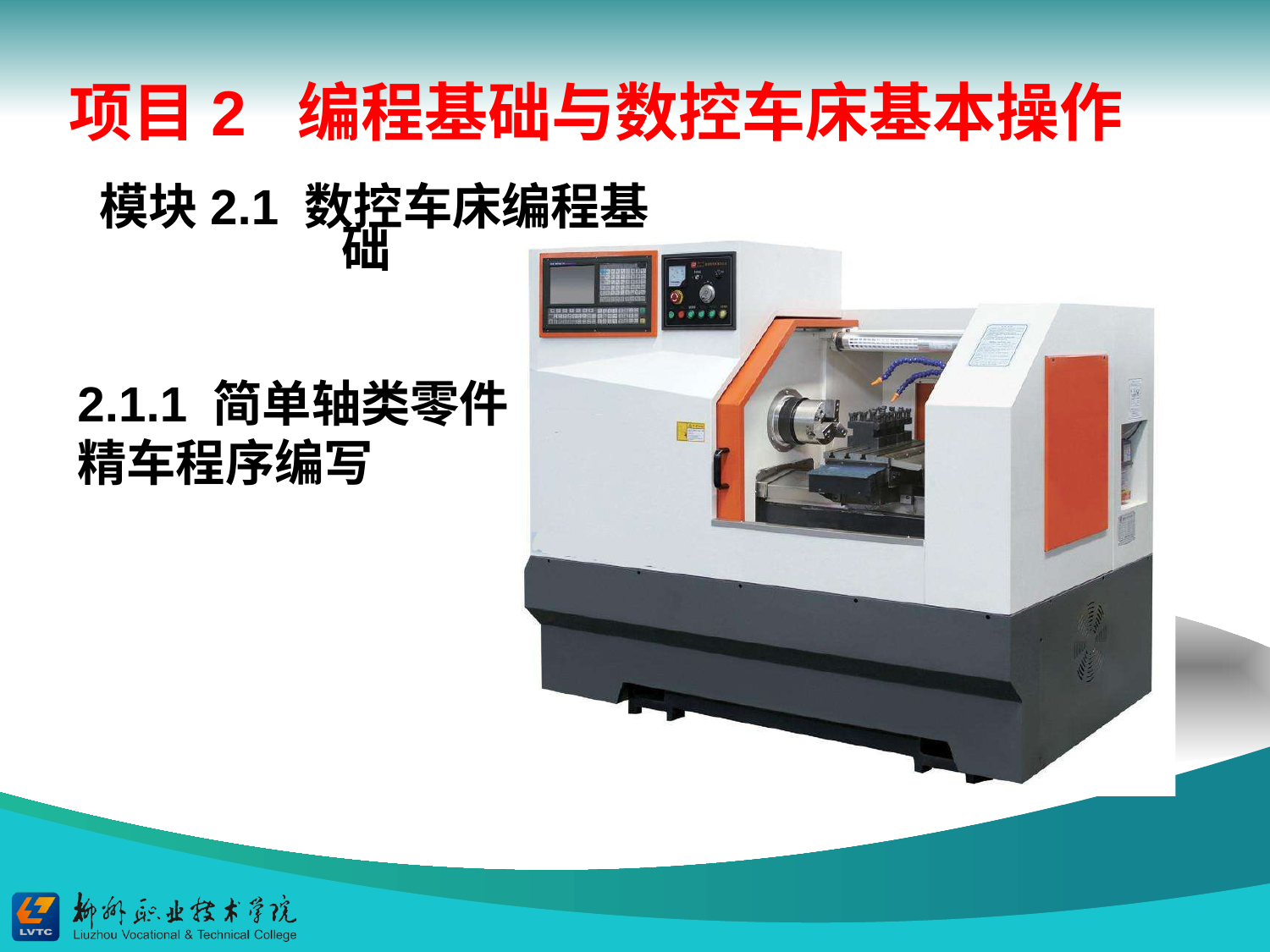

项目2  编程基础与数控车床基本操作
模块2.1 数控车床编程基础
2.1.1 简单轴类零件精车程序编写